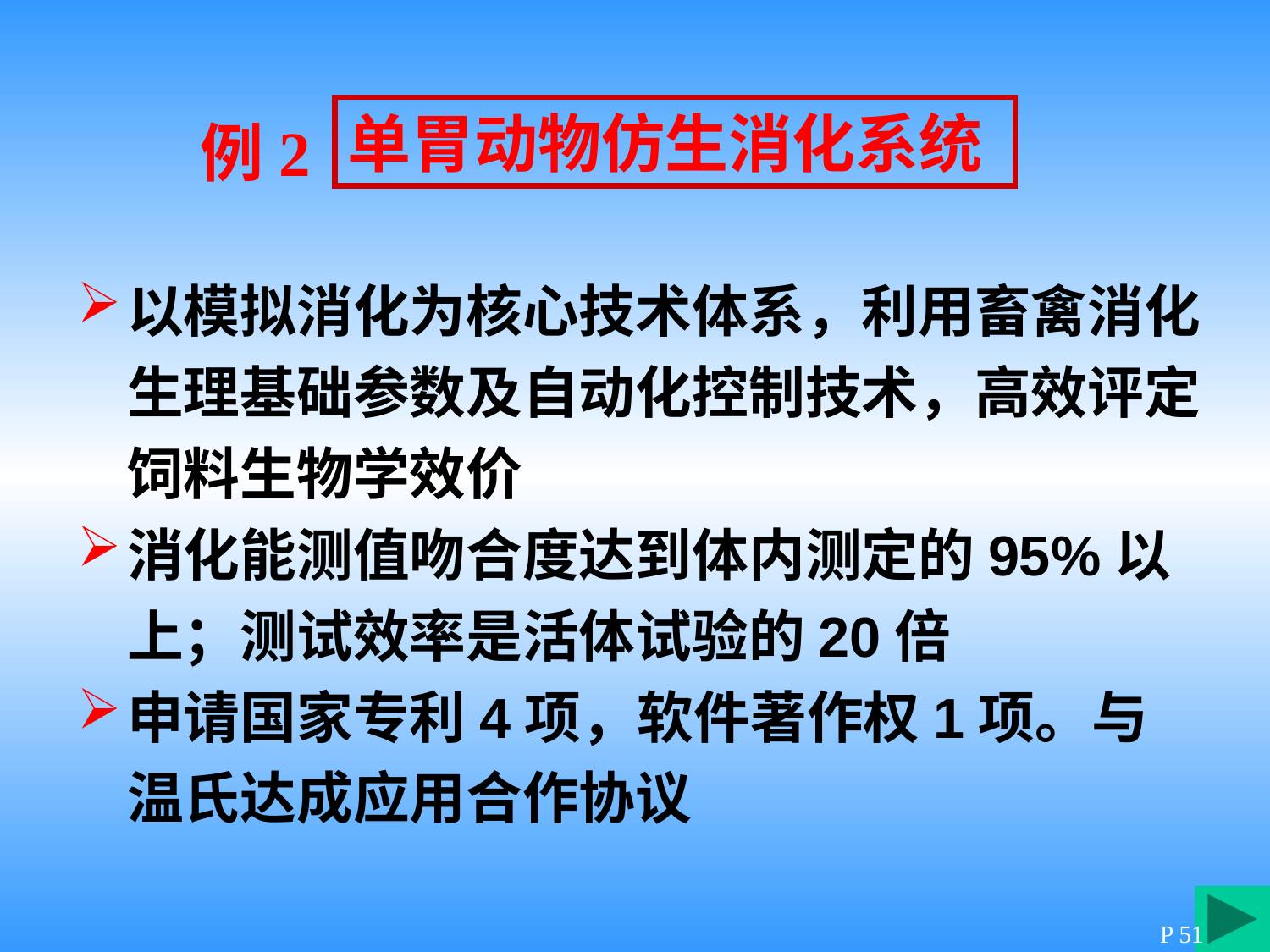

单胃动物仿生消化系统
例2
以模拟消化为核心技术体系，利用畜禽消化生理基础参数及自动化控制技术，高效评定饲料生物学效价
消化能测值吻合度达到体内测定的95%以上；测试效率是活体试验的20倍
申请国家专利4项，软件著作权1项。与温氏达成应用合作协议

P 51